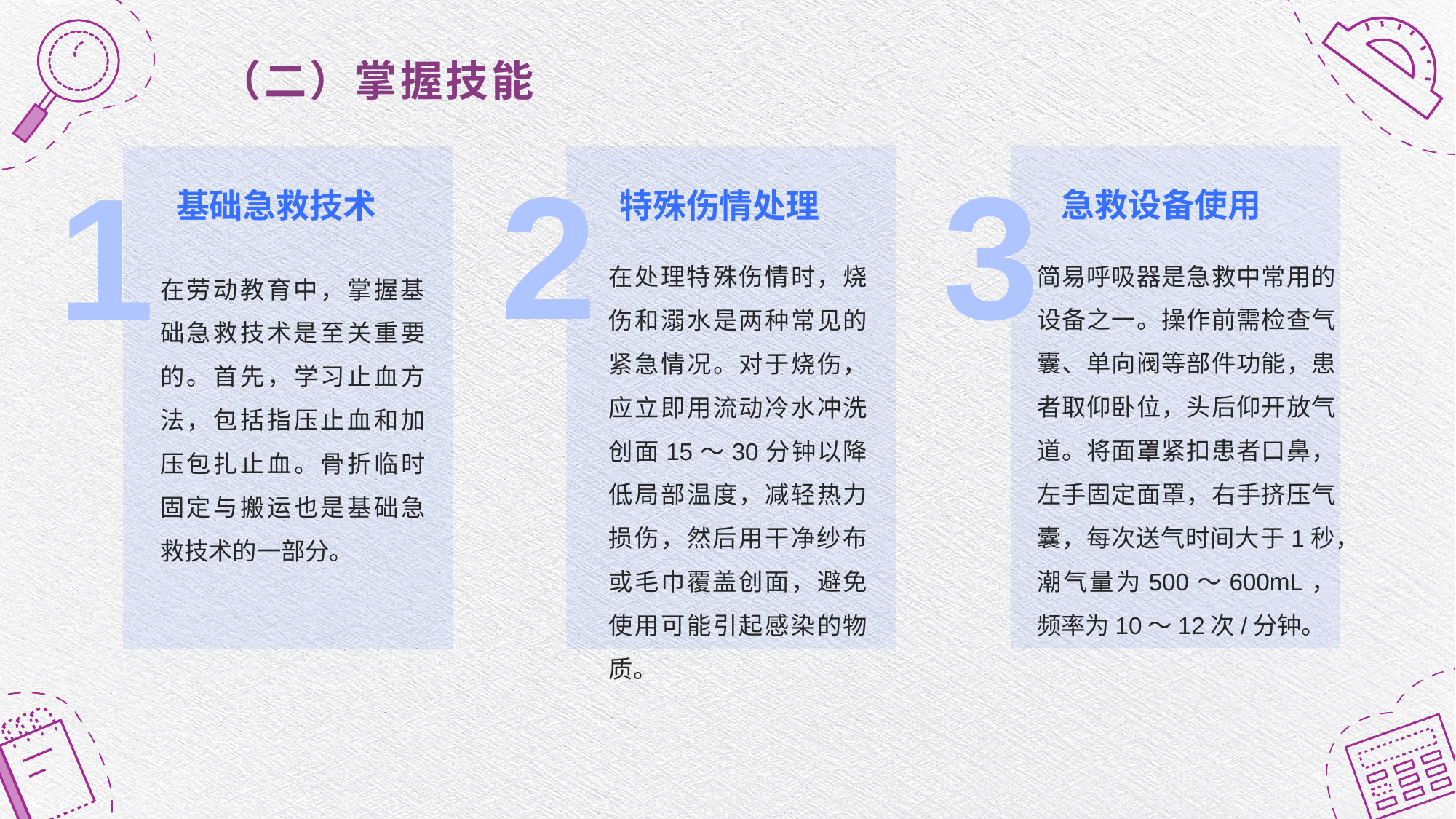

# （二）掌握技能
3
2

1
急救设备使用
基础急救技术
特殊伤情处理
简易呼吸器是急救中常用的设备之一。操作前需检查气囊、单向阀等部件功能，患者取仰卧位，头后仰开放气道。将面罩紧扣患者口鼻，左手固定面罩，右手挤压气囊，每次送气时间大于1秒，潮气量为500～600mL，频率为10～12次/分钟。
在处理特殊伤情时，烧伤和溺水是两种常见的紧急情况。对于烧伤，应立即用流动冷水冲洗创面15～30分钟以降低局部温度，减轻热力损伤，然后用干净纱布或毛巾覆盖创面，避免使用可能引起感染的物质。
在劳动教育中，掌握基础急救技术是至关重要的。首先，学习止血方法，包括指压止血和加压包扎止血。骨折临时固定与搬运也是基础急救技术的一部分。